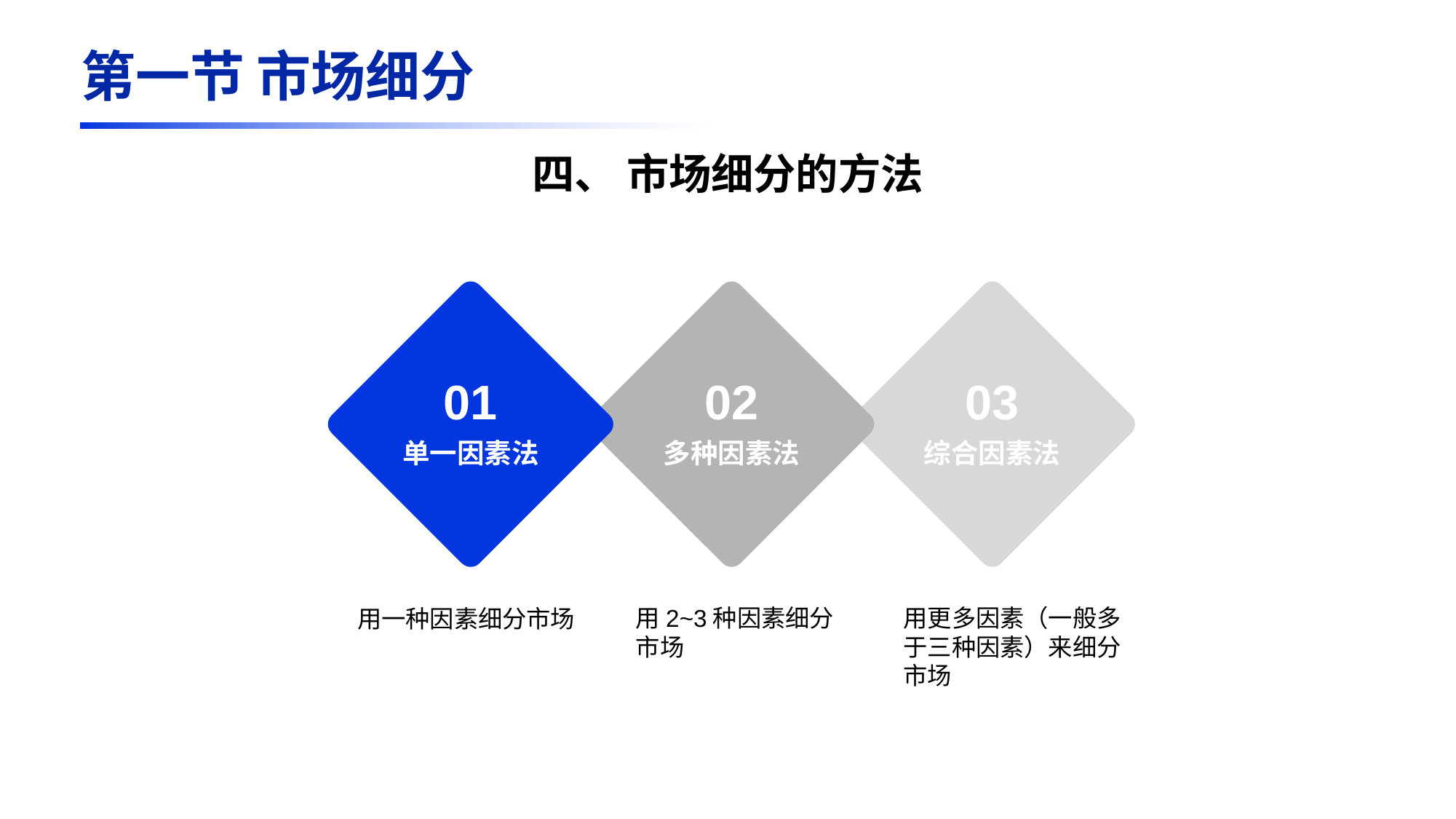

第一节 市场细分
四、 市场细分的方法

01
02
03
单一因素法
多种因素法
综合因素法
用2~3种因素细分市场
用更多因素（一般多于三种因素）来细分市场
用一种因素细分市场